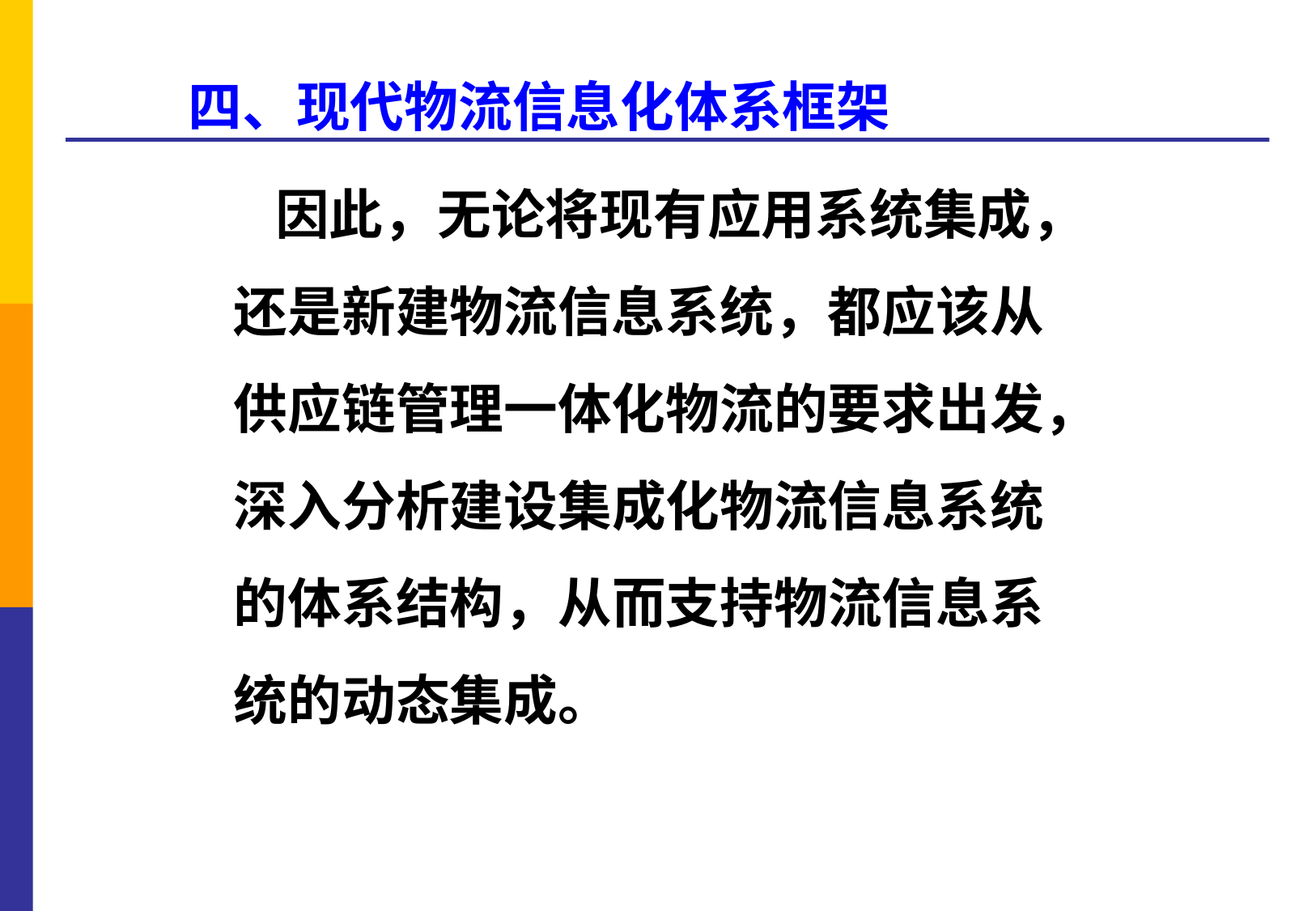

四、现代物流信息化体系框架
      因此，无论将现有应用系统集成，还是新建物流信息系统，都应该从供应链管理一体化物流的要求出发，深入分析建设集成化物流信息系统的体系结构，从而支持物流信息系统的动态集成。